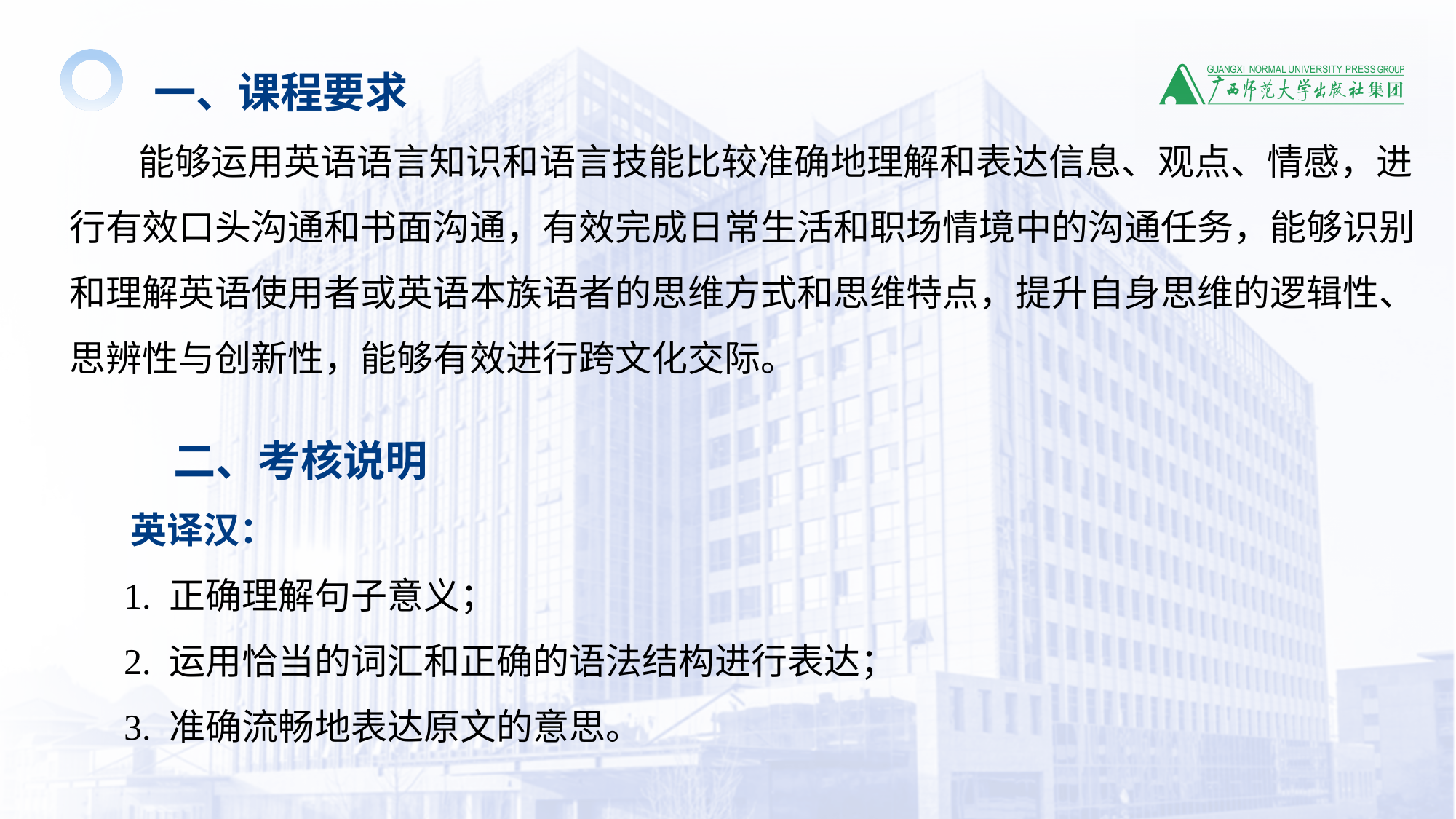

一、课程要求
   能够运用英语语言知识和语言技能比较准确地理解和表达信息、观点、情感，进行有效口头沟通和书面沟通，有效完成日常生活和职场情境中的沟通任务，能够识别和理解英语使用者或英语本族语者的思维方式和思维特点，提升自身思维的逻辑性、思辨性与创新性，能够有效进行跨文化交际。

      二、考核说明
  英译汉：
  1. 正确理解句子意义；
  2. 运用恰当的词汇和正确的语法结构进行表达；
  3. 准确流畅地表达原文的意思。